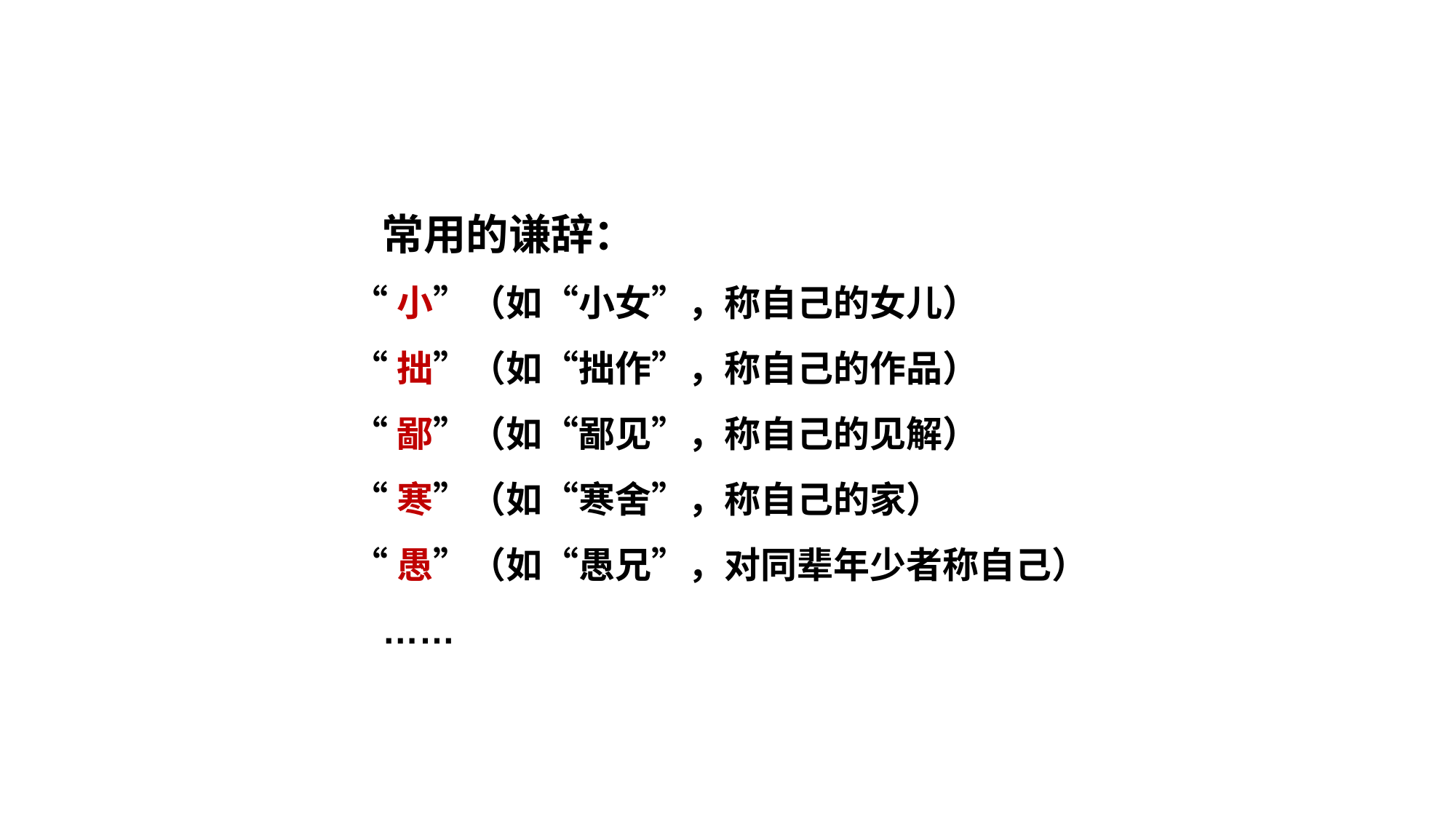

常用的谦辞：
“小”（如“小女”，称自己的女儿）
“拙”（如“拙作”，称自己的作品）
“鄙”（如“鄙见”，称自己的见解）
“寒”（如“寒舍”，称自己的家）
“愚”（如“愚兄”，对同辈年少者称自己）
   ……